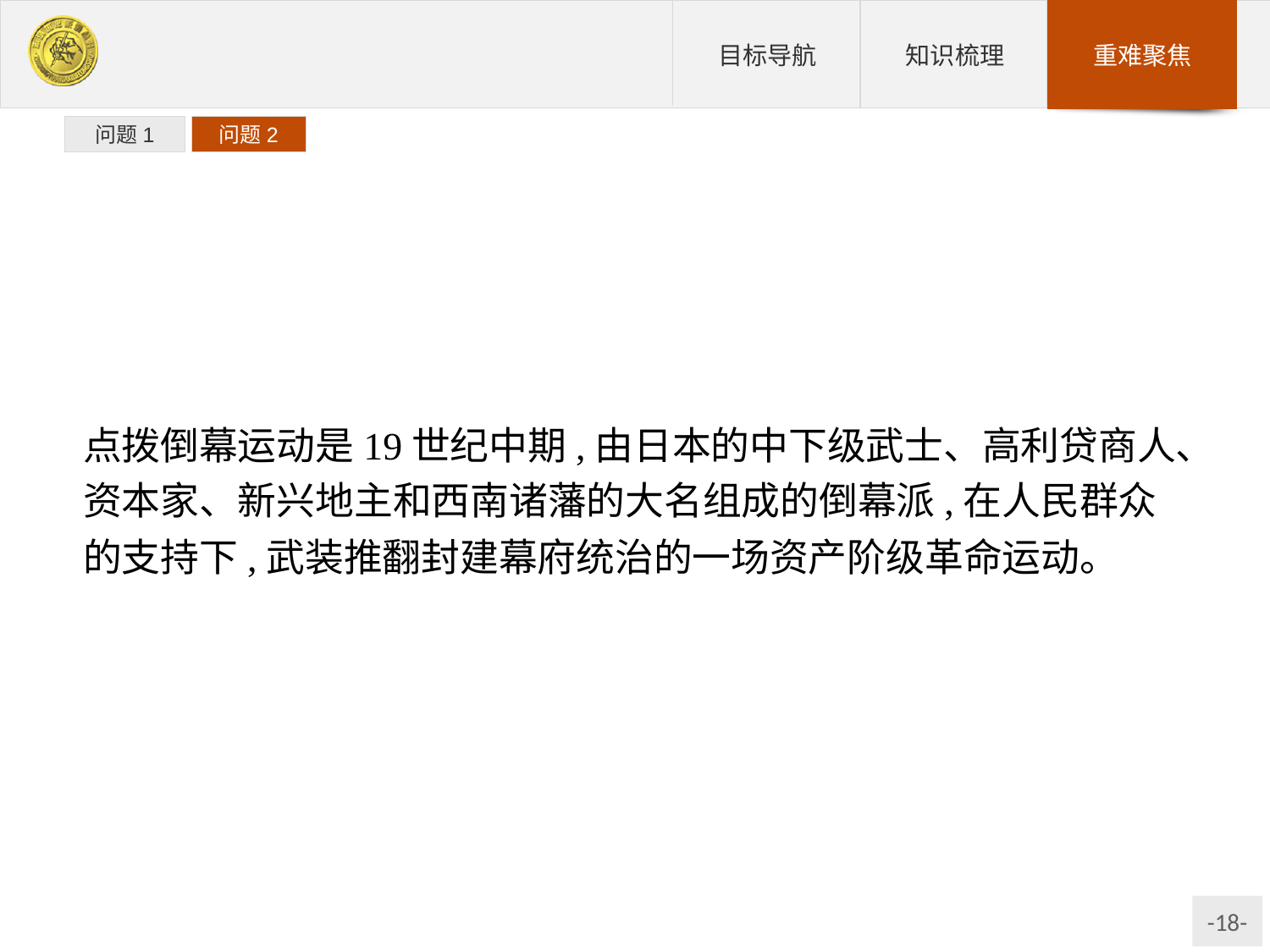

问题1
问题2
点拨倒幕运动是19世纪中期,由日本的中下级武士、高利贷商人、资本家、新兴地主和西南诸藩的大名组成的倒幕派,在人民群众的支持下,武装推翻封建幕府统治的一场资产阶级革命运动。